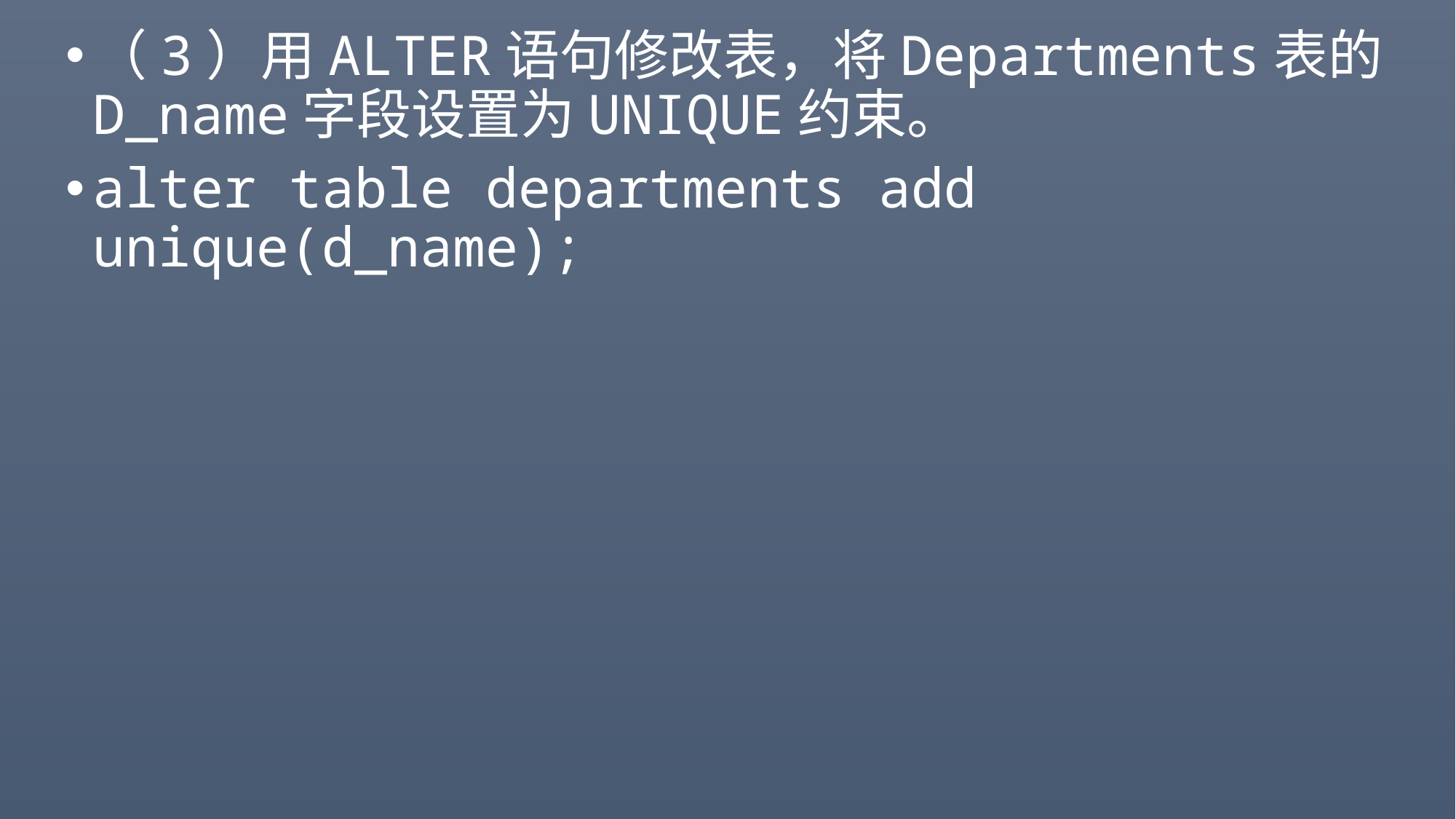

#
（3）用ALTER语句修改表，将Departments表的D_name字段设置为UNIQUE约束。
alter table departments add unique(d_name);